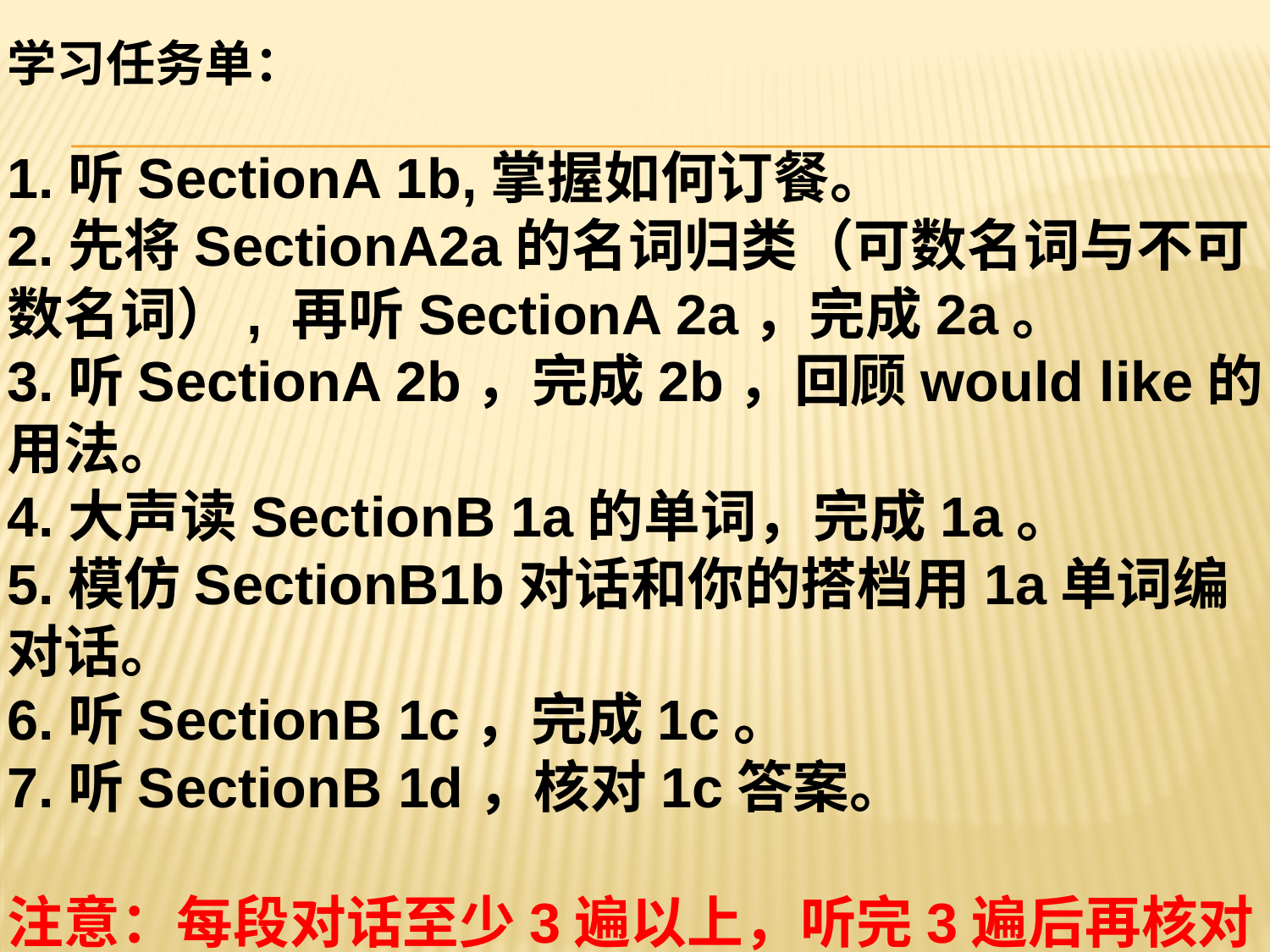

学习任务单：

1.听SectionA 1b,掌握如何订餐。
2.先将SectionA2a的名词归类（可数名词与不可数名词）, 再听SectionA 2a，完成2a。
3.听SectionA 2b，完成2b，回顾would like的用法。
4.大声读SectionB 1a的单词，完成1a。
5.模仿SectionB1b对话和你的搭档用1a单词编对话。
6.听SectionB 1c，完成1c。
7.听SectionB 1d，核对1c答案。

注意：每段对话至少3遍以上，听完3遍后再核对答案。